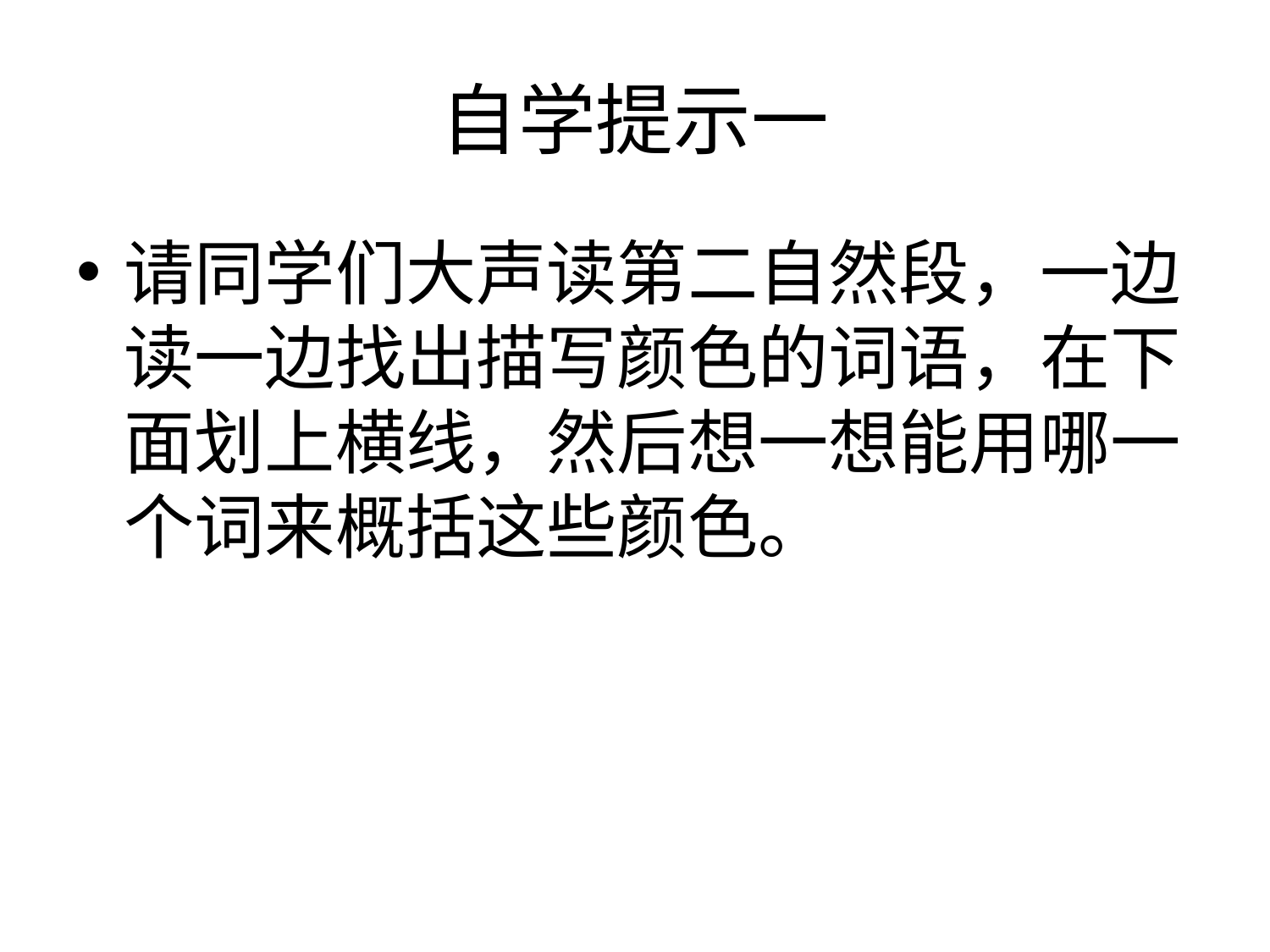

# 自学提示一
请同学们大声读第二自然段，一边读一边找出描写颜色的词语，在下面划上横线，然后想一想能用哪一个词来概括这些颜色。